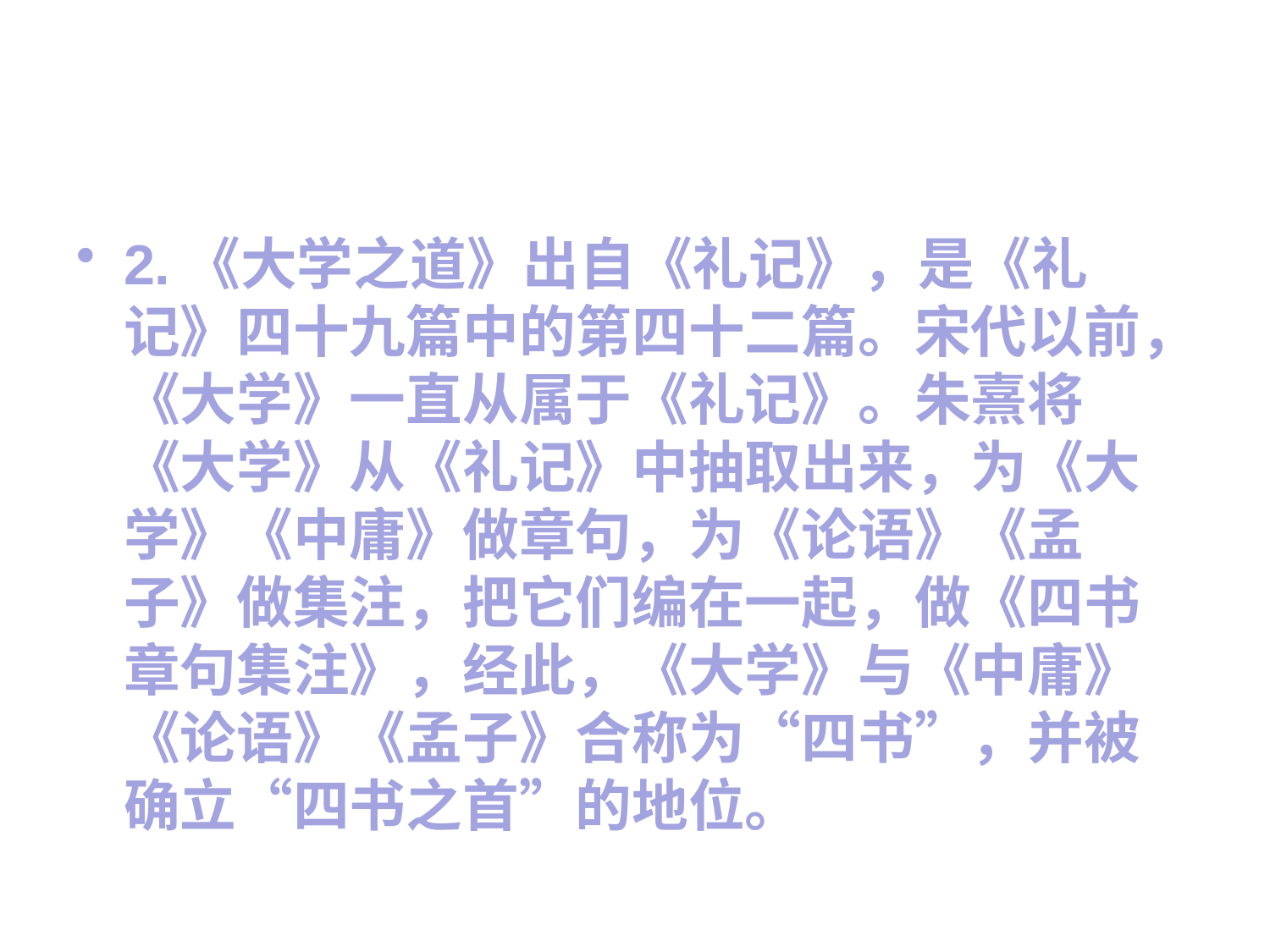

2.《大学之道》出自《礼记》，是《礼记》四十九篇中的第四十二篇。宋代以前，《大学》一直从属于《礼记》。朱熹将《大学》从《礼记》中抽取出来，为《大学》《中庸》做章句，为《论语》《孟子》做集注，把它们编在一起，做《四书章句集注》，经此，《大学》与《中庸》《论语》《孟子》合称为“四书”，并被确立“四书之首”的地位。